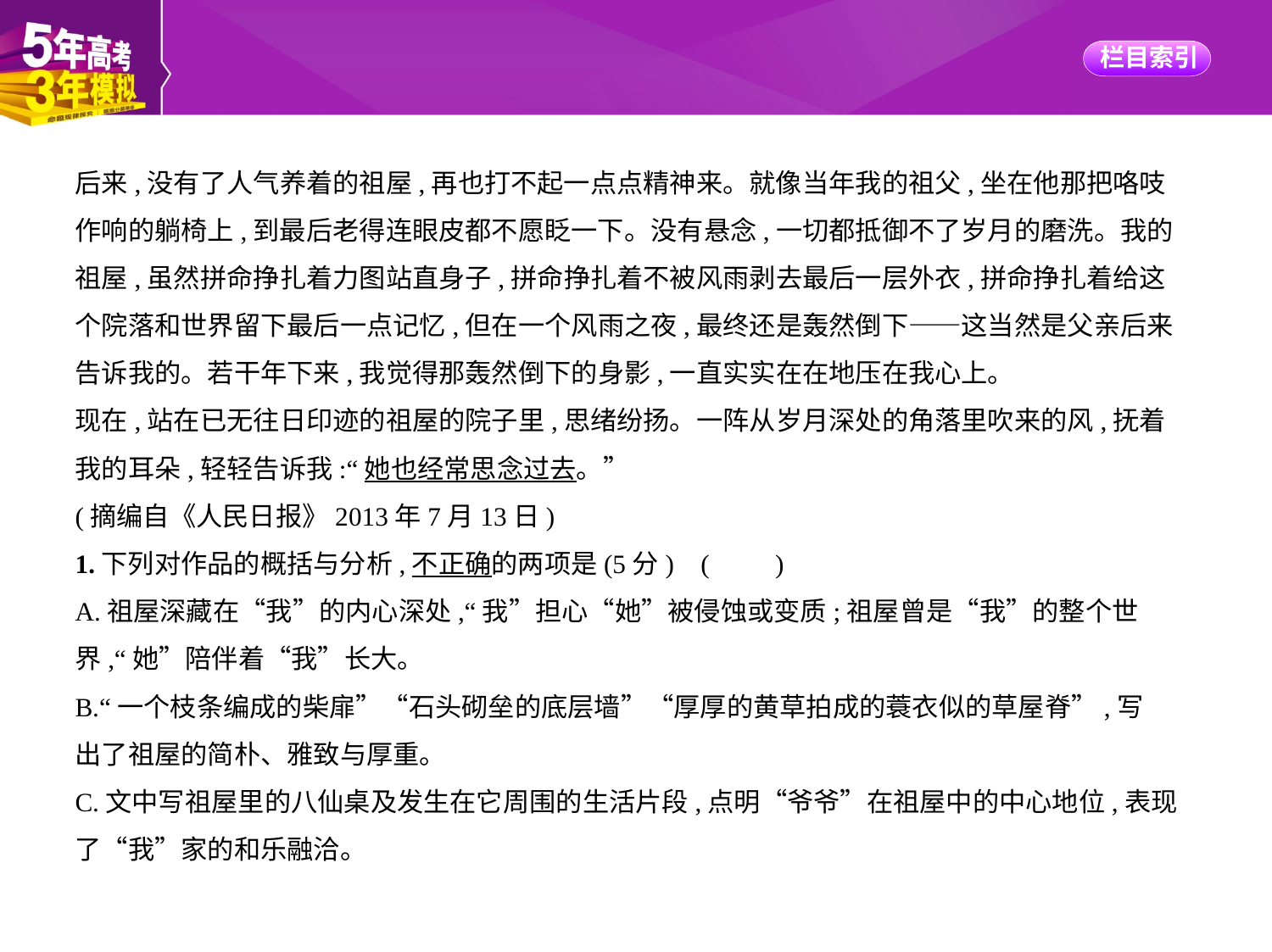

后来,没有了人气养着的祖屋,再也打不起一点点精神来。就像当年我的祖父,坐在他那把咯吱
作响的躺椅上,到最后老得连眼皮都不愿眨一下。没有悬念,一切都抵御不了岁月的磨洗。我的
祖屋,虽然拼命挣扎着力图站直身子,拼命挣扎着不被风雨剥去最后一层外衣,拼命挣扎着给这
个院落和世界留下最后一点记忆,但在一个风雨之夜,最终还是轰然倒下——这当然是父亲后来
告诉我的。若干年下来,我觉得那轰然倒下的身影,一直实实在在地压在我心上。
现在,站在已无往日印迹的祖屋的院子里,思绪纷扬。一阵从岁月深处的角落里吹来的风,抚着
我的耳朵,轻轻告诉我:“她也经常思念过去。”
(摘编自《人民日报》2013年7月13日)
1.下列对作品的概括与分析,不正确的两项是(5分) (　　)
A.祖屋深藏在“我”的内心深处,“我”担心“她”被侵蚀或变质;祖屋曾是“我”的整个世
界,“她”陪伴着“我”长大。
B.“一个枝条编成的柴扉”“石头砌垒的底层墙”“厚厚的黄草拍成的蓑衣似的草屋脊”,写
出了祖屋的简朴、雅致与厚重。
C.文中写祖屋里的八仙桌及发生在它周围的生活片段,点明“爷爷”在祖屋中的中心地位,表现
了“我”家的和乐融洽。